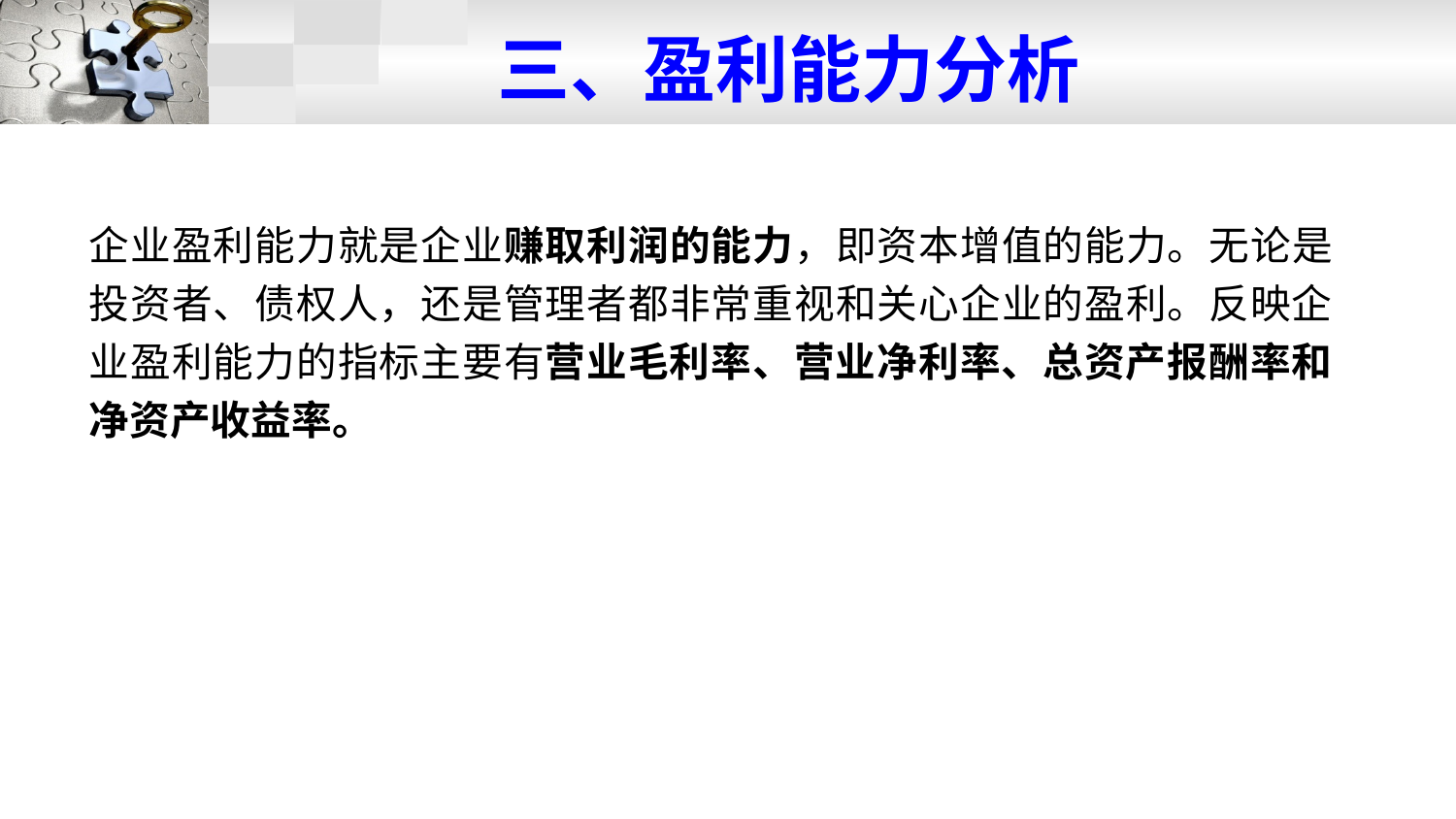

# 三、盈利能力分析
企业盈利能力就是企业赚取利润的能力，即资本增值的能力。无论是投资者、债权人，还是管理者都非常重视和关心企业的盈利。反映企业盈利能力的指标主要有营业毛利率、营业净利率、总资产报酬率和净资产收益率。